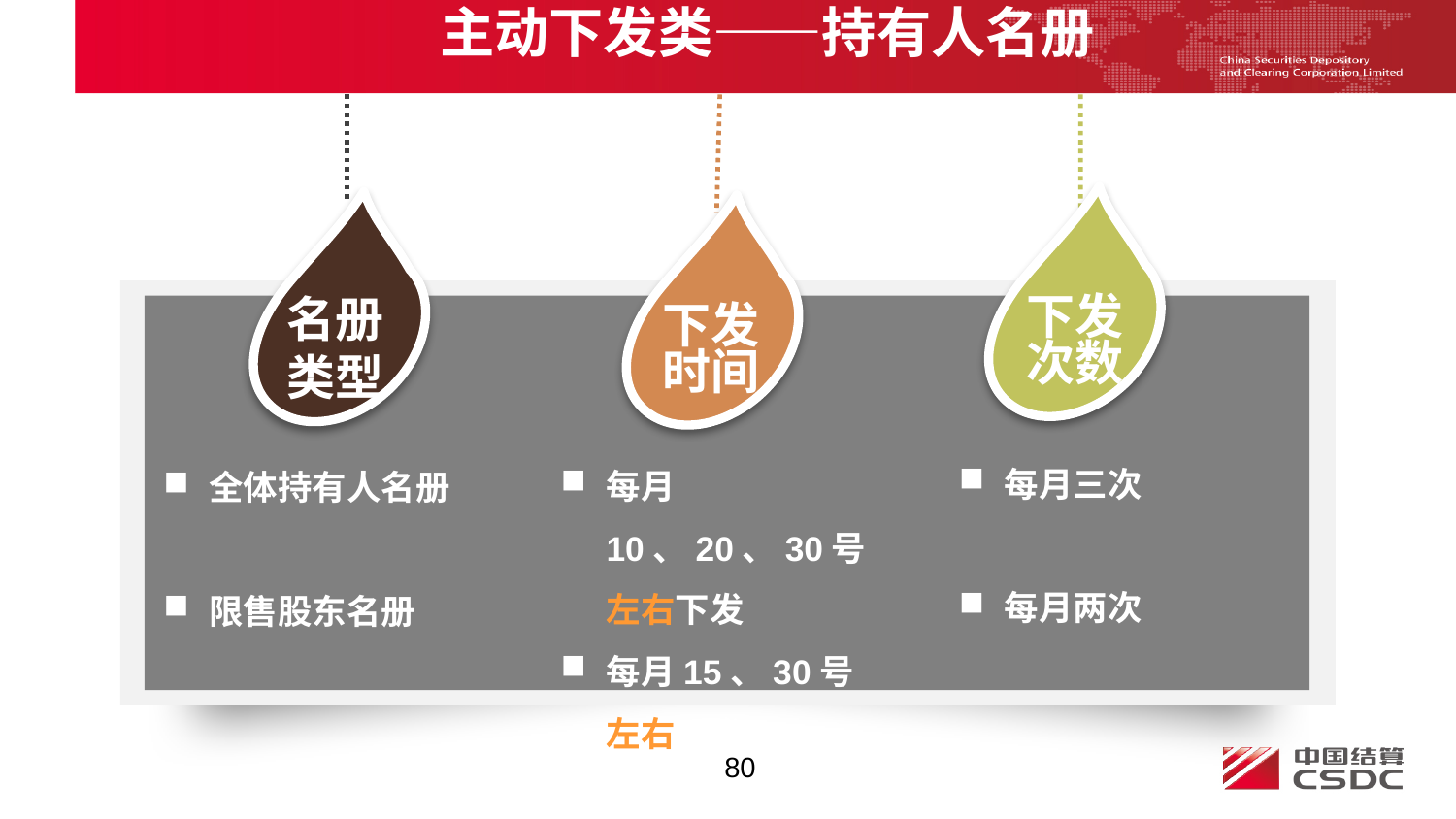

主动下发类——持有人名册

名册
类型
下发
次数
下发
时间
每月三次

每月两次
每月10、20、30号左右下发
每月15、30号左右下发
全体持有人名册

限售股东名册
80